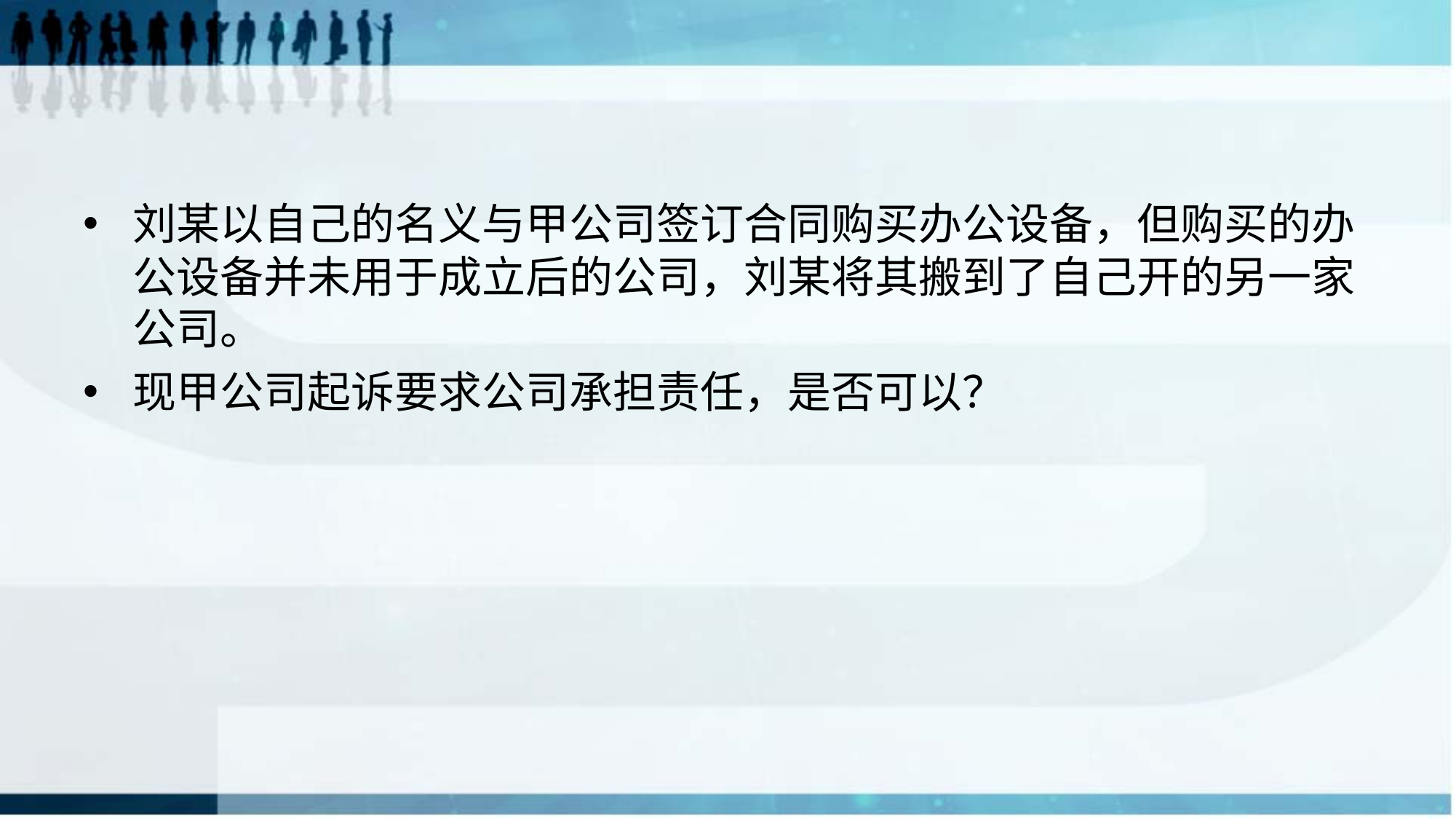

#
刘某以自己的名义与甲公司签订合同购买办公设备，但购买的办公设备并未用于成立后的公司，刘某将其搬到了自己开的另一家公司。
现甲公司起诉要求公司承担责任，是否可以？